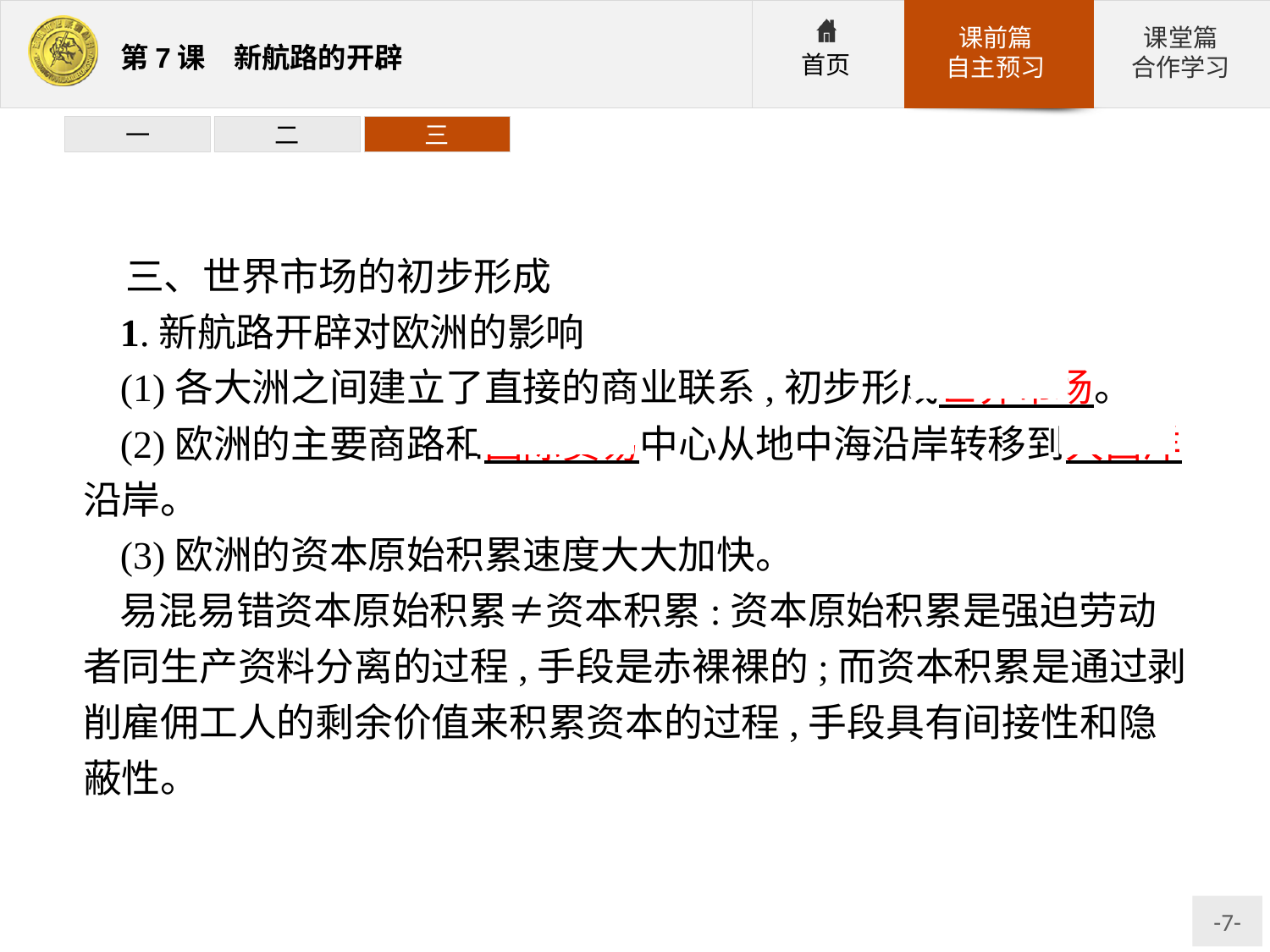

一
二
三
三、世界市场的初步形成
1.新航路开辟对欧洲的影响
(1)各大洲之间建立了直接的商业联系,初步形成世界市场。
(2)欧洲的主要商路和国际贸易中心从地中海沿岸转移到大西洋沿岸。
(3)欧洲的资本原始积累速度大大加快。
易混易错资本原始积累≠资本积累:资本原始积累是强迫劳动者同生产资料分离的过程,手段是赤裸裸的;而资本积累是通过剥削雇佣工人的剩余价值来积累资本的过程,手段具有间接性和隐蔽性。